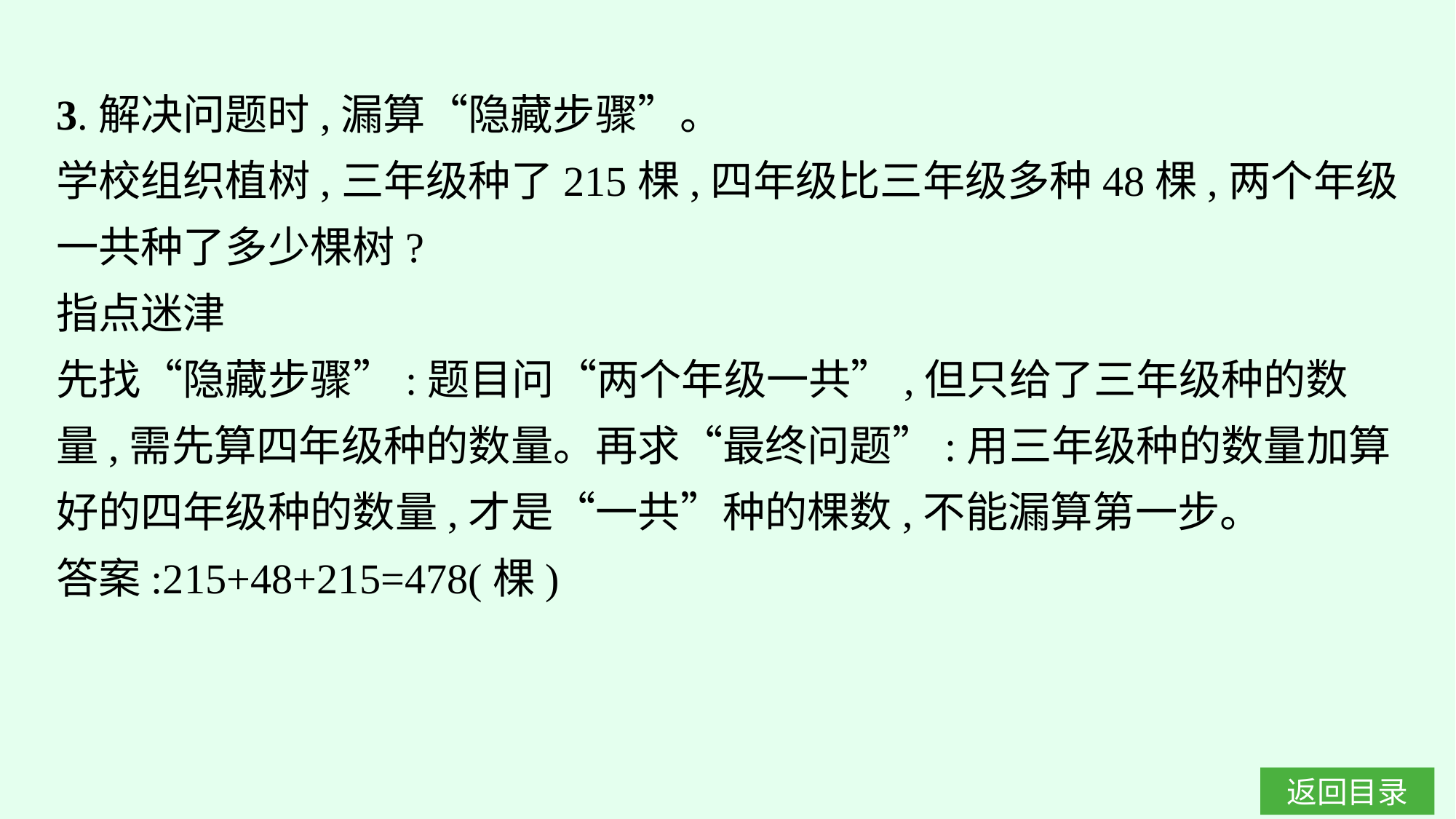

3.解决问题时,漏算“隐藏步骤”。
学校组织植树,三年级种了215棵,四年级比三年级多种48棵,两个年级一共种了多少棵树?
指点迷津
先找“隐藏步骤”:题目问“两个年级一共”,但只给了三年级种的数量,需先算四年级种的数量。再求“最终问题”:用三年级种的数量加算好的四年级种的数量,才是“一共”种的棵数,不能漏算第一步。
答案:215+48+215=478(棵)